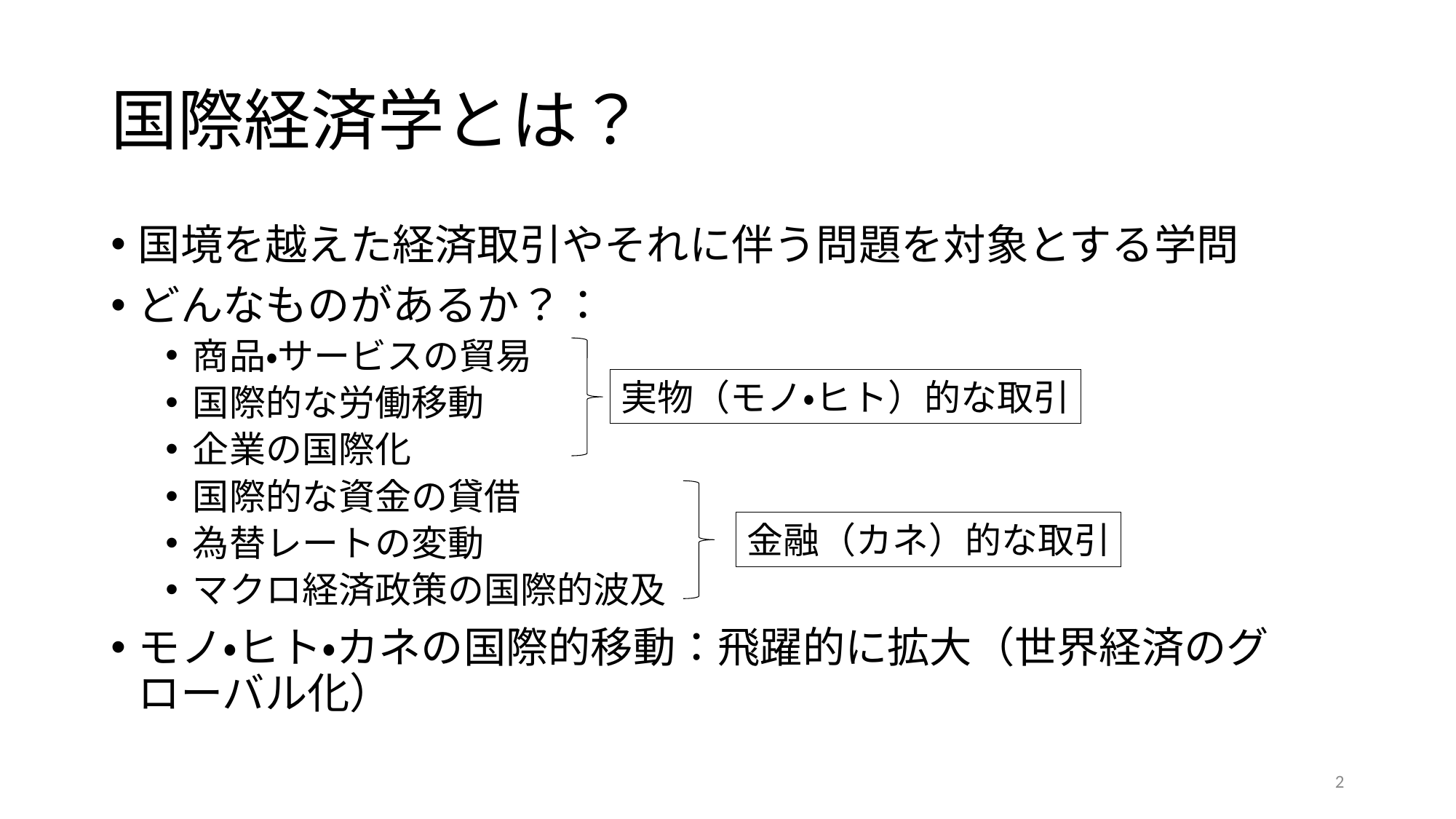

# 国際経済学とは？
国境を越えた経済取引やそれに伴う問題を対象とする学問
どんなものがあるか？：
商品・サービスの貿易
国際的な労働移動
企業の国際化
国際的な資金の貸借
為替レートの変動
マクロ経済政策の国際的波及
モノ・ヒト・カネの国際的移動：飛躍的に拡大（世界経済のグローバル化）

実物（モノ・ヒト）的な取引

金融（カネ）的な取引
2